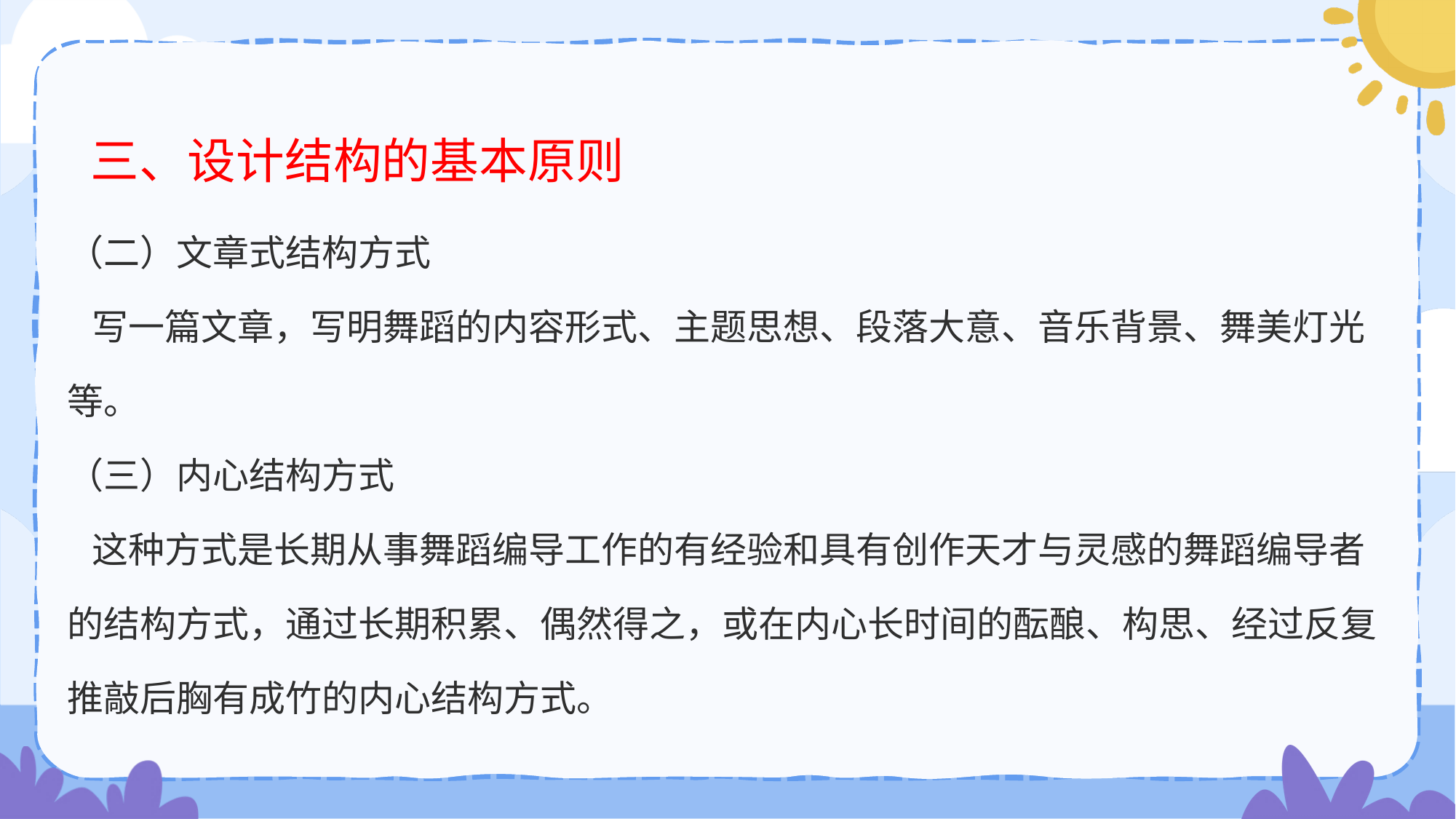

# 三、设计结构的基本原则
（二）文章式结构方式
   写一篇文章，写明舞蹈的内容形式、主题思想、段落大意、音乐背景、舞美灯光等。
（三）内心结构方式
   这种方式是长期从事舞蹈编导工作的有经验和具有创作天才与灵感的舞蹈编导者的结构方式，通过长期积累、偶然得之，或在内心长时间的酝酿、构思、经过反复推敲后胸有成竹的内心结构方式。